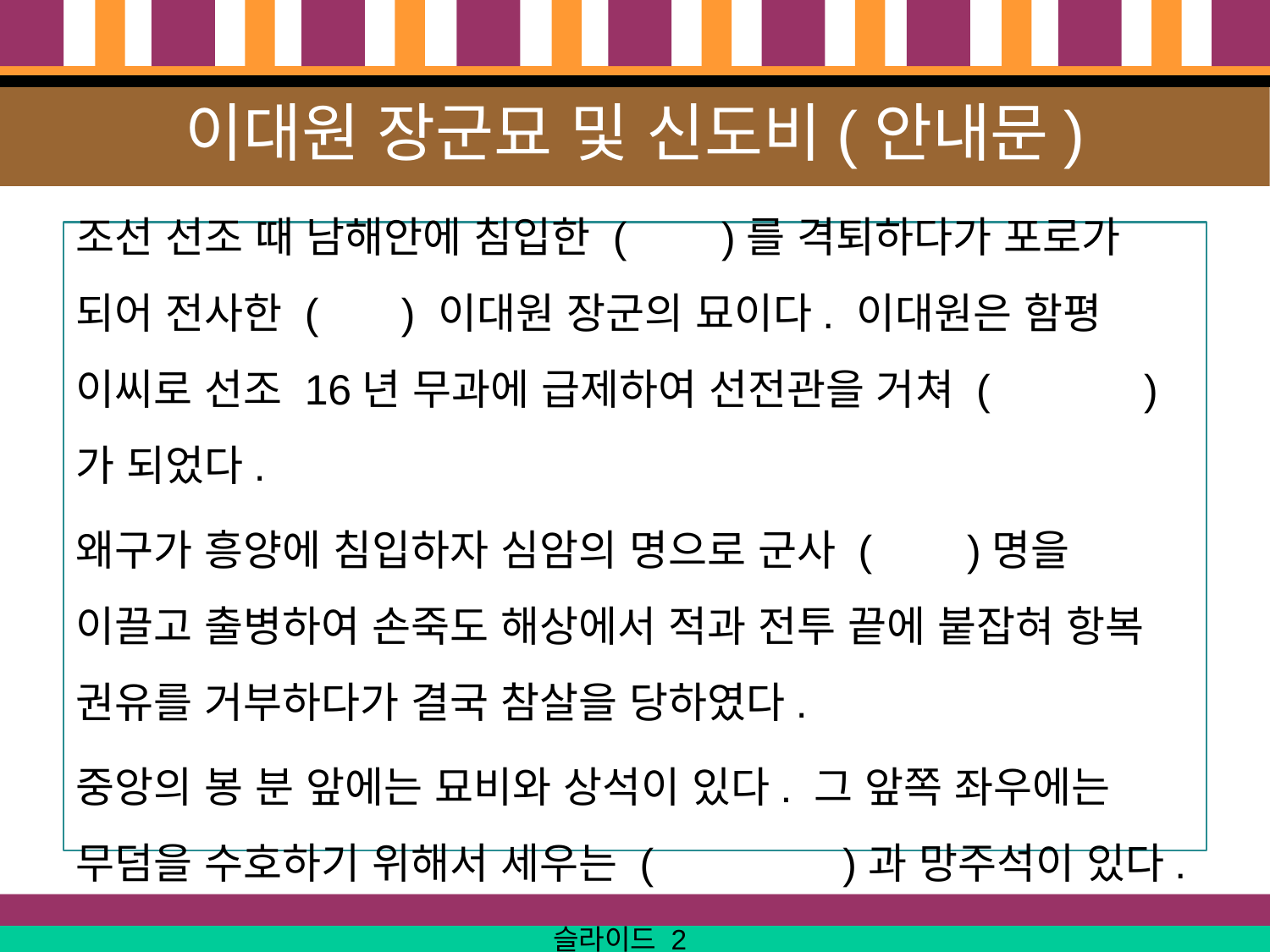

# 이대원 장군묘 및 신도비(안내문)
조선 선조 때 남해안에 침입한 (        )를 격퇴하다가 포로가 되어 전사한 (       ) 이대원 장군의 묘이다. 이대원은 함평 이씨로 선조 16년 무과에 급제하여 선전관을 거쳐 (             )가 되었다.
왜구가 흥양에 침입하자 심암의 명으로 군사 (        )명을 이끌고 출병하여 손죽도 해상에서 적과 전투 끝에 붙잡혀 항복 권유를 거부하다가 결국 참살을 당하였다.
중앙의 봉 분 앞에는 묘비와 상석이 있다. 그 앞쪽 좌우에는 무덤을 수호하기 위해서 세우는 (                )과 망주석이 있다.
슬라이드 2